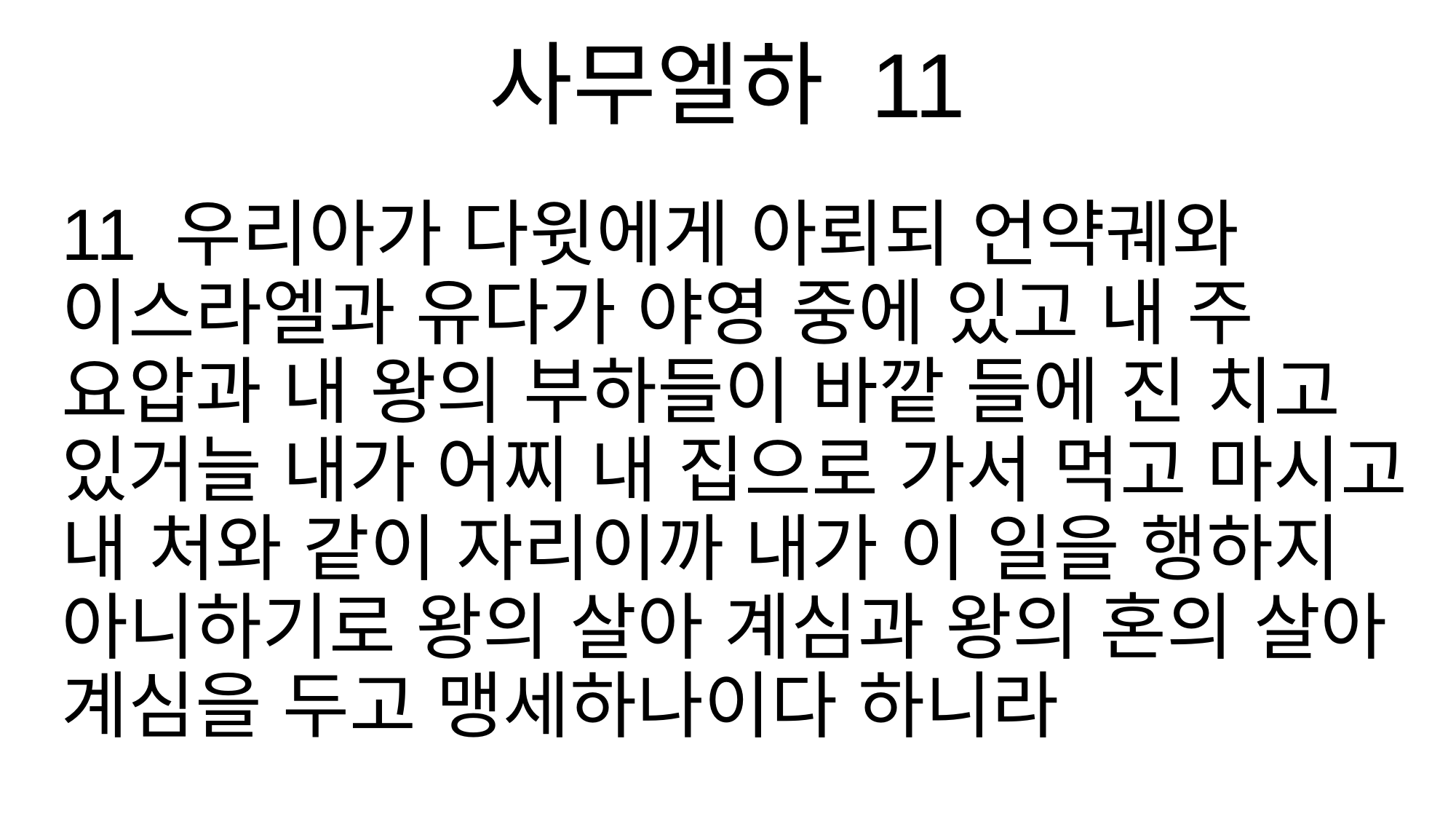

사무엘하 11
11 우리아가 다윗에게 아뢰되 언약궤와 이스라엘과 유다가 야영 중에 있고 내 주 요압과 내 왕의 부하들이 바깥 들에 진 치고 있거늘 내가 어찌 내 집으로 가서 먹고 마시고 내 처와 같이 자리이까 내가 이 일을 행하지 아니하기로 왕의 살아 계심과 왕의 혼의 살아 계심을 두고 맹세하나이다 하니라